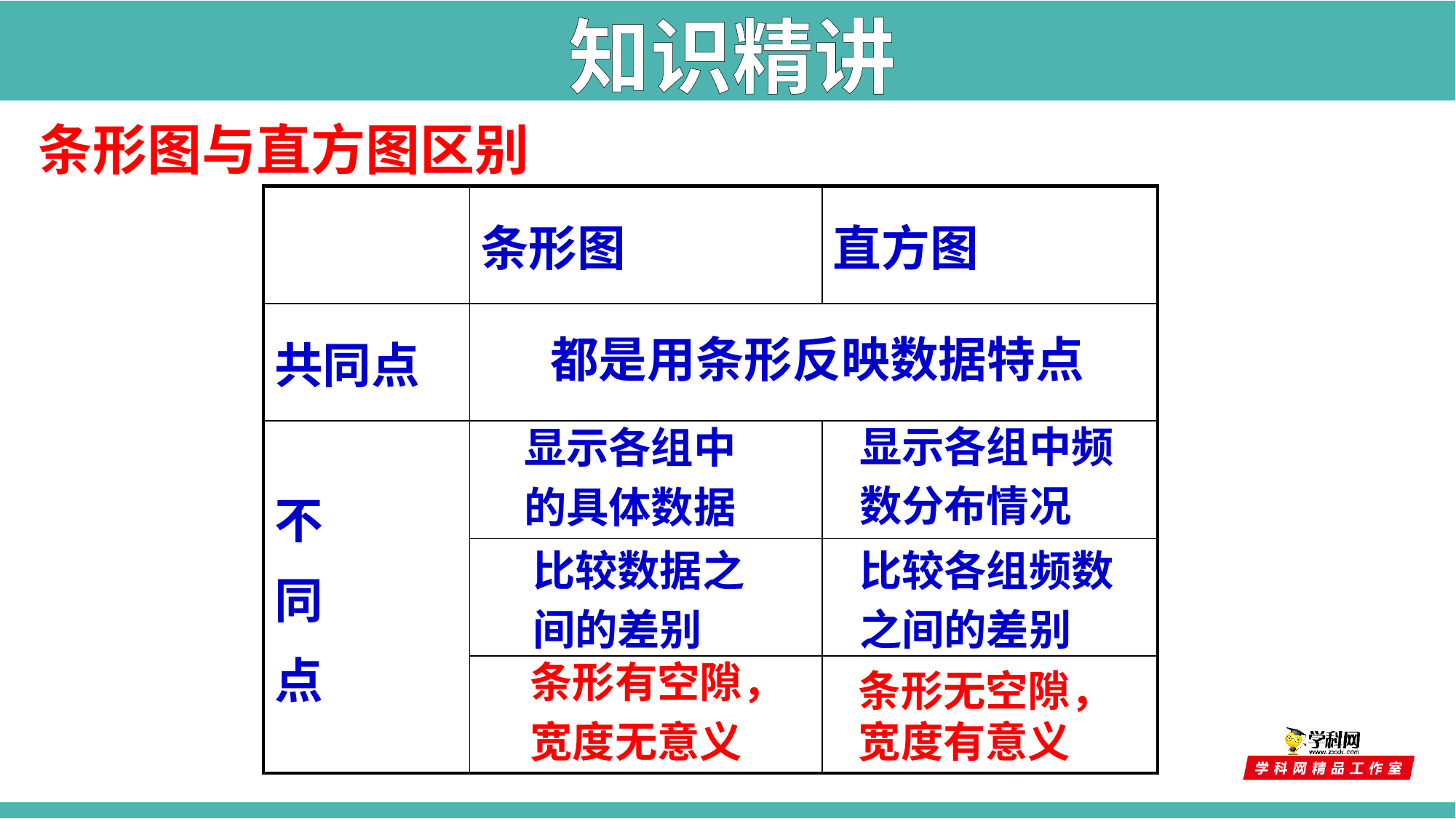

知识精讲
条形图与直方图区别
|  | 条形图 | 直方图 |
| --- | --- | --- |
| 共同点 |  |  |
| 不 同 点 |  |  |
|  |  |  |
|  |  |  |
都是用条形反映数据特点
显示各组中频
数分布情况
显示各组中
的具体数据
比较数据之
间的差别
比较各组频数
之间的差别
条形有空隙，
宽度无意义
条形无空隙，
宽度有意义